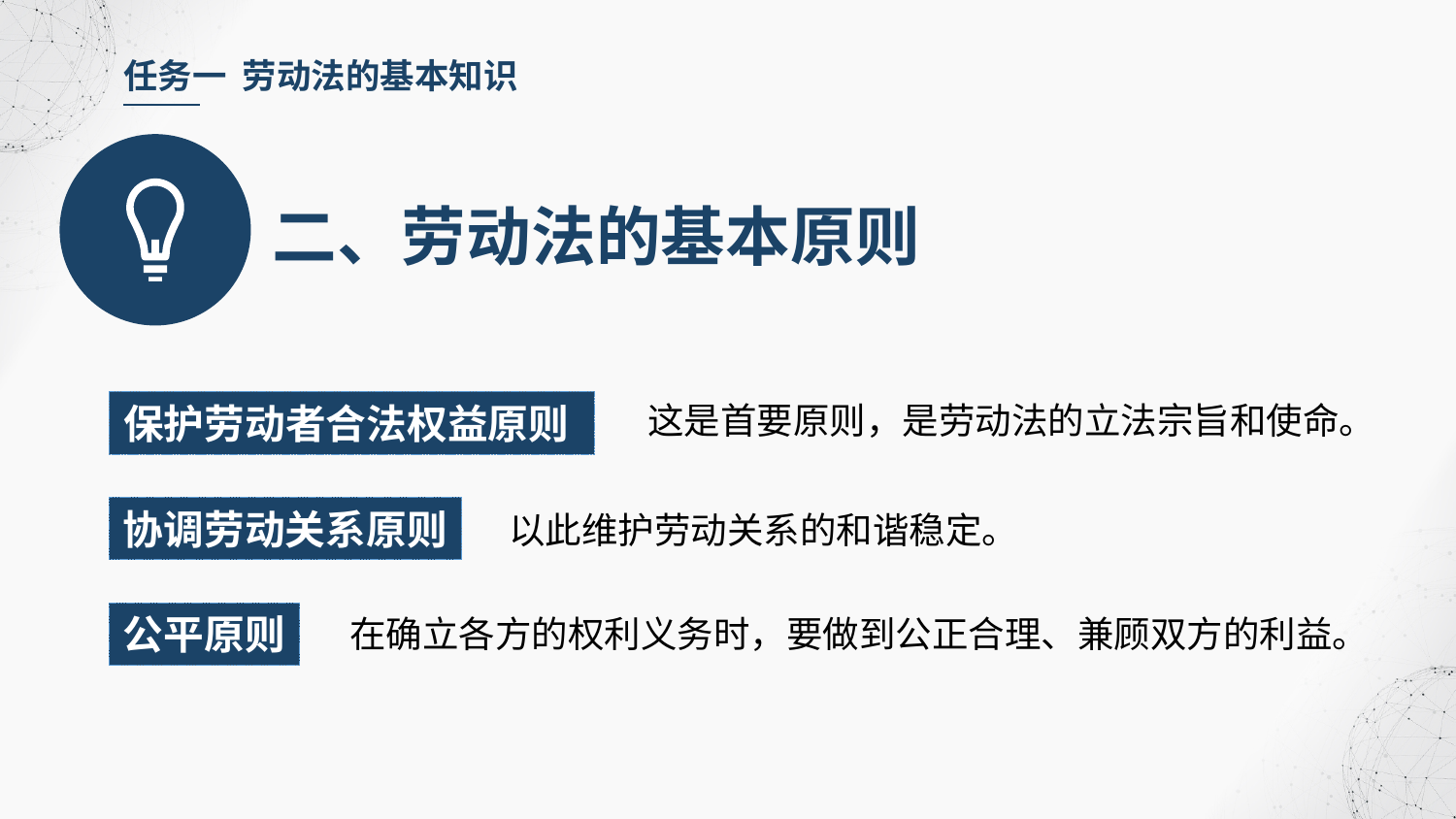

任务一  劳动法的基本知识

二、劳动法的基本原则
这是首要原则，是劳动法的立法宗旨和使命。
保护劳动者合法权益原则
协调劳动关系原则
以此维护劳动关系的和谐稳定。
公平原则
在确立各方的权利义务时，要做到公正合理、兼顾双方的利益。